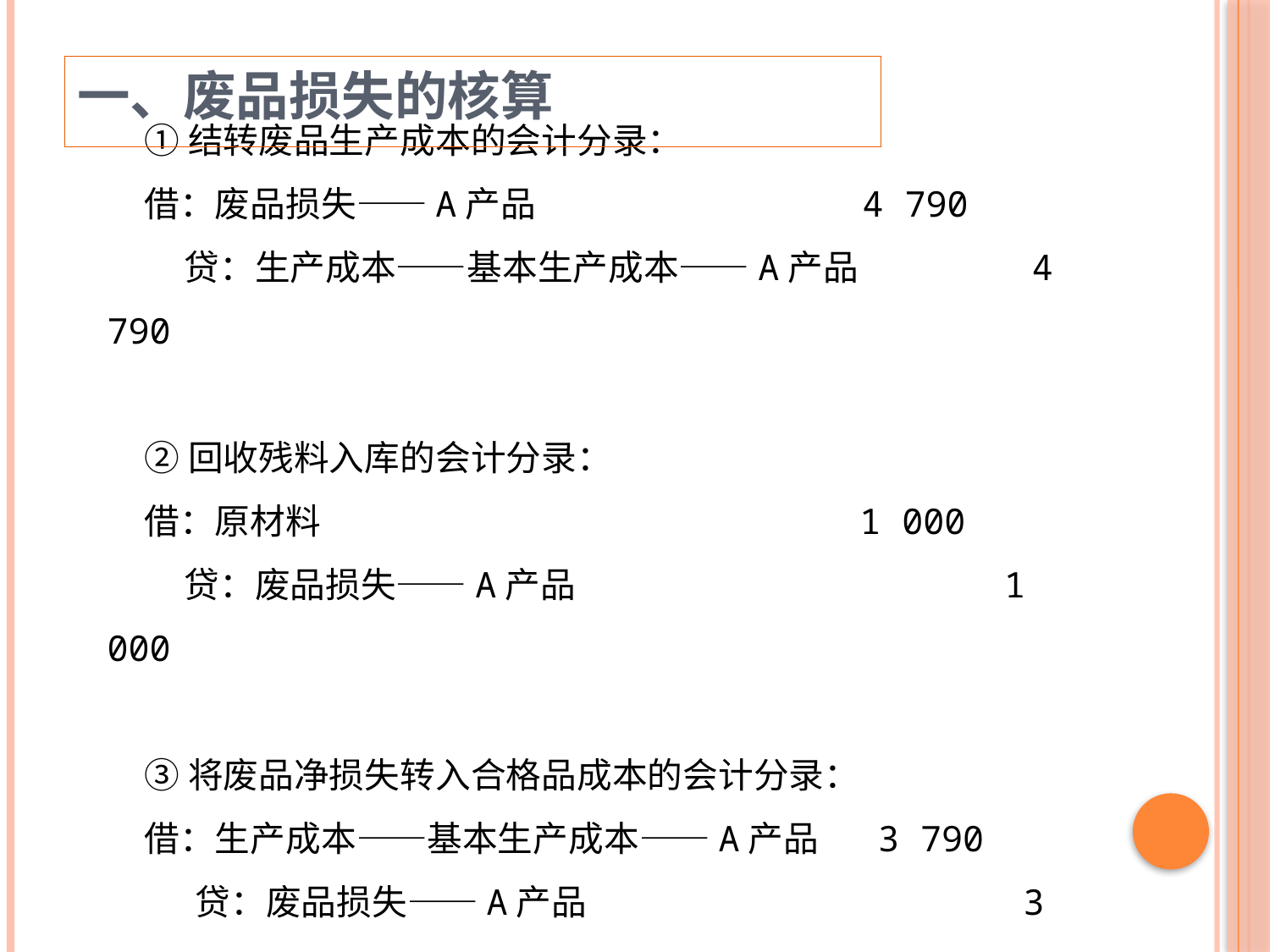

一、废品损失的核算
①结转废品生产成本的会计分录：
借：废品损失——A产品　　　　　　　　　4 790
    贷：生产成本——基本生产成本——A产品　　　 　  4 790

②回收残料入库的会计分录：
借：原材料　　　　　　　　　　　　　　　1 000
    贷：废品损失——A产品　　　　　　　　　　　    1 000

③将废品净损失转入合格品成本的会计分录：
借：生产成本——基本生产成本——A产品  　3 790
　  贷：废品损失——A产品　　　　　　　  　　　 　  3 790